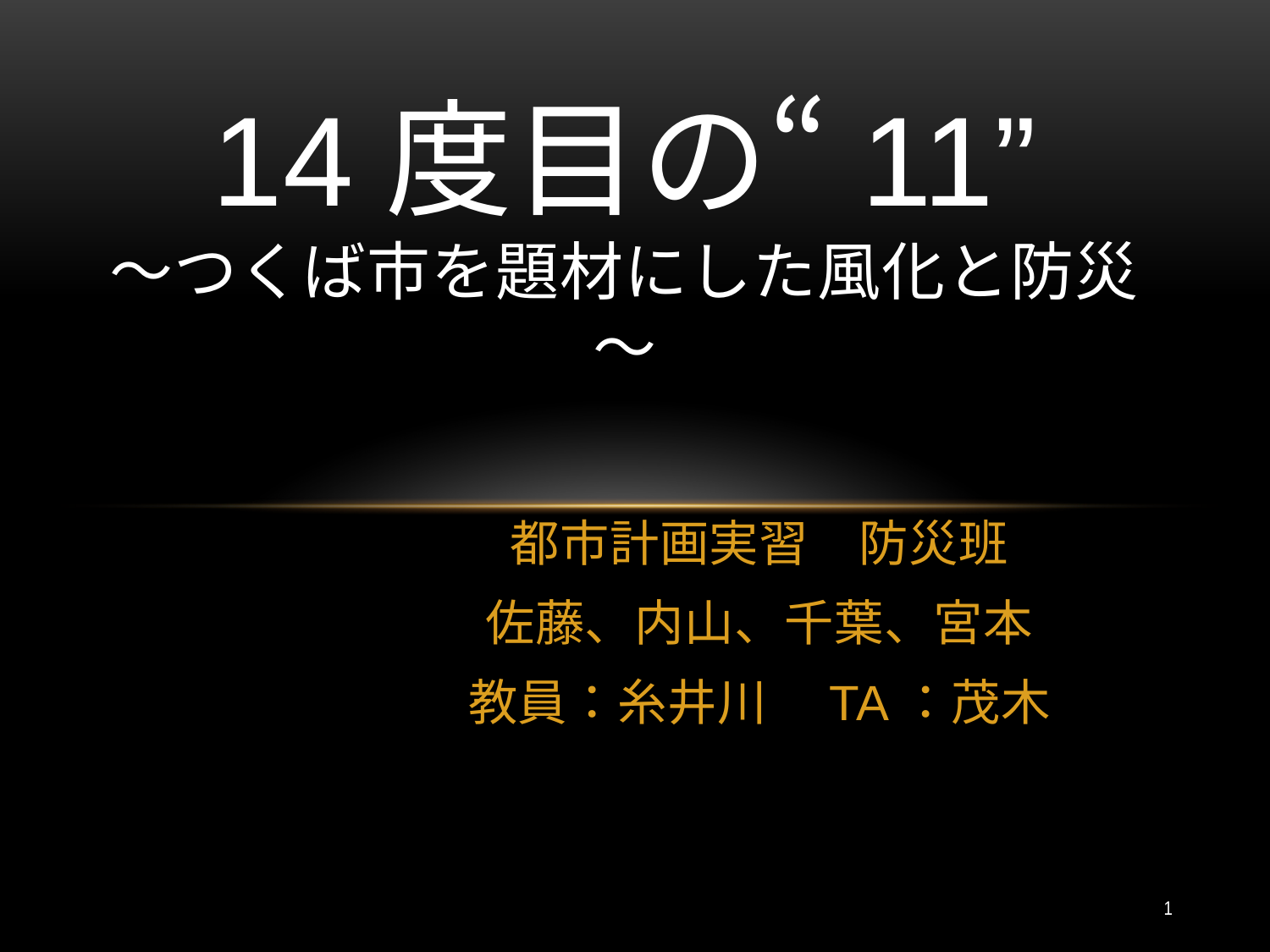

# 14度目の“11” ～つくば市を題材にした風化と防災～
都市計画実習　防災班
佐藤、内山、千葉、宮本
教員：糸井川　TA：茂木
1